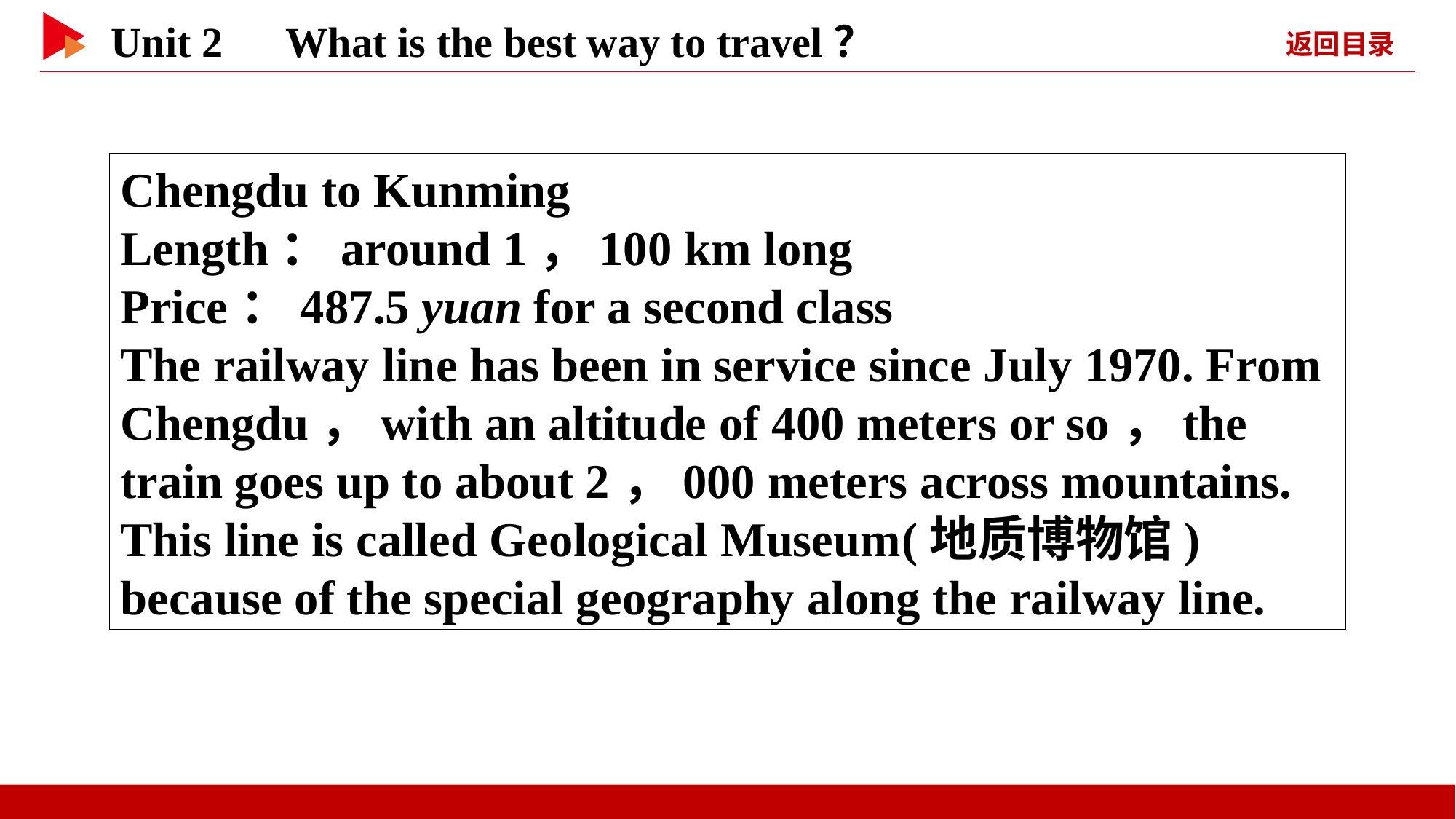

Chengdu to Kunming
Length：around 1，100 km long
Price：487.5 yuan for a second class
The railway line has been in service since July 1970. From Chengdu，with an altitude of 400 meters or so，the train goes up to about 2，000 meters across mountains. This line is called Geological Museum(地质博物馆) because of the special geography along the railway line.